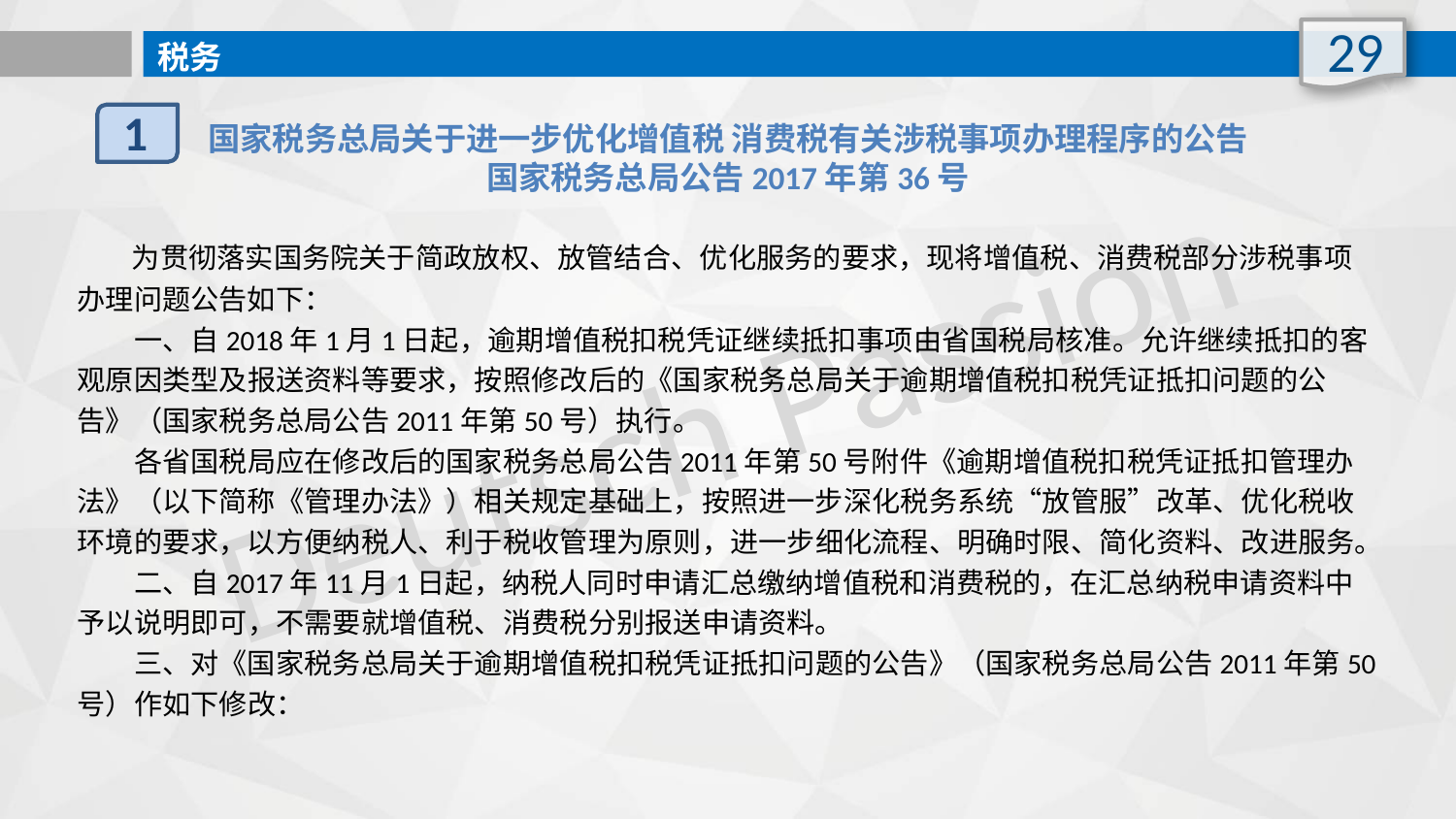

29

税务

1

国家税务总局关于进一步优化增值税 消费税有关涉税事项办理程序的公告
国家税务总局公告2017年第36号

  　为贯彻落实国务院关于简政放权、放管结合、优化服务的要求，现将增值税、消费税部分涉税事项办理问题公告如下：
　　一、自2018年1月1日起，逾期增值税扣税凭证继续抵扣事项由省国税局核准。允许继续抵扣的客观原因类型及报送资料等要求，按照修改后的《国家税务总局关于逾期增值税扣税凭证抵扣问题的公告》（国家税务总局公告2011年第50号）执行。
　　各省国税局应在修改后的国家税务总局公告2011年第50号附件《逾期增值税扣税凭证抵扣管理办法》（以下简称《管理办法》）相关规定基础上，按照进一步深化税务系统“放管服”改革、优化税收环境的要求，以方便纳税人、利于税收管理为原则，进一步细化流程、明确时限、简化资料、改进服务。
　　二、自2017年11月1日起，纳税人同时申请汇总缴纳增值税和消费税的，在汇总纳税申请资料中予以说明即可，不需要就增值税、消费税分别报送申请资料。
　　三、对《国家税务总局关于逾期增值税扣税凭证抵扣问题的公告》（国家税务总局公告2011年第50号）作如下修改：
Deutsch Passion